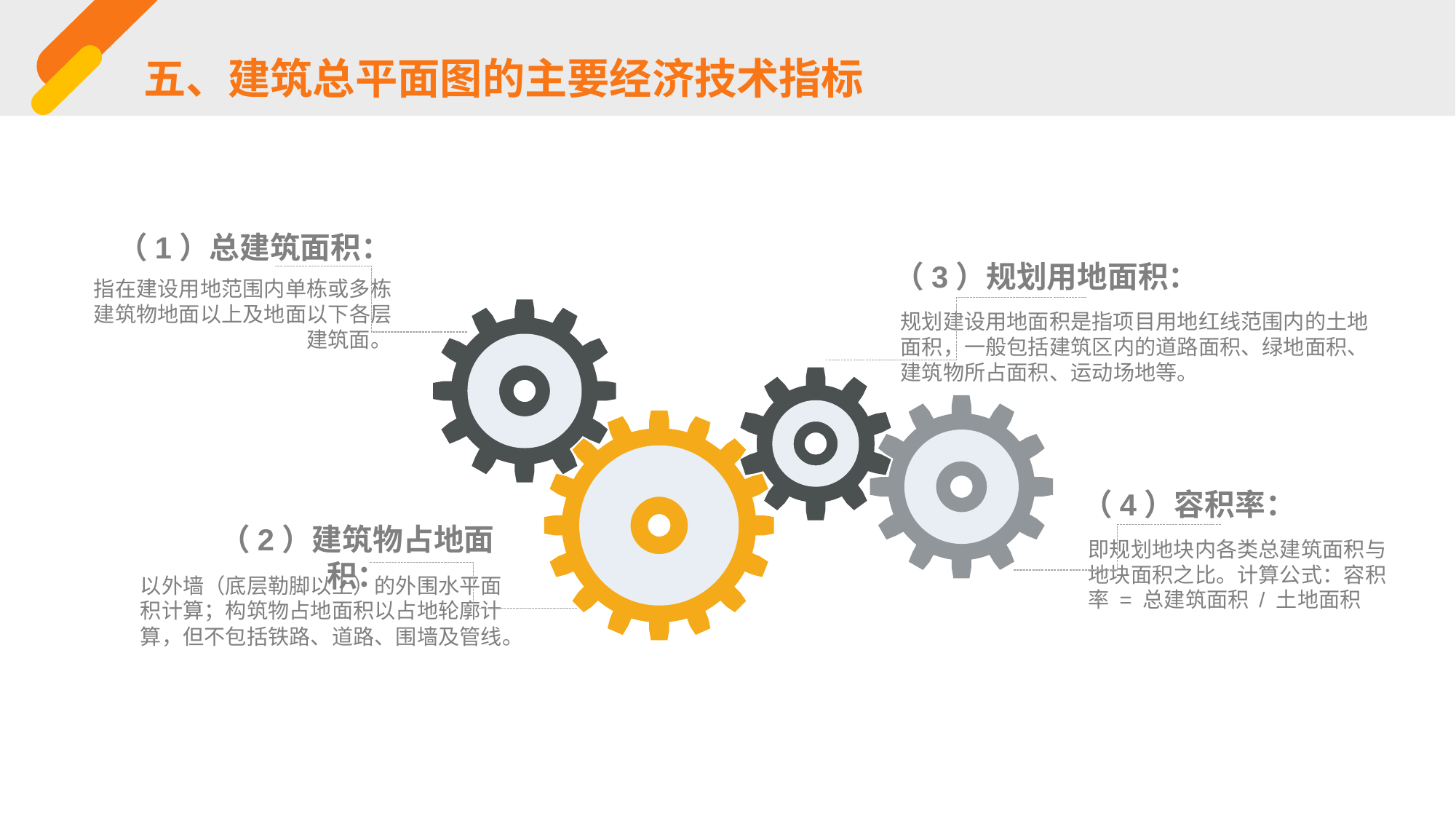

五、建筑总平面图的主要经济技术指标
（1）总建筑面积：
（3）规划用地面积：
指在建设用地范围内单栋或多栋建筑物地面以上及地面以下各层
建筑面。

规划建设用地面积是指项目用地红线范围内的土地面积，一般包括建筑区内的道路面积、绿地面积、建筑物所占面积、运动场地等。

（4）容积率：
（2）建筑物占地面积：
即规划地块内各类总建筑面积与地块面积之比。计算公式：容积率 = 总建筑面积 / 土地面积
以外墙（底层勒脚以上）的外围水平面积计算；构筑物占地面积以占地轮廓计算，但不包括铁路、道路、围墙及管线。